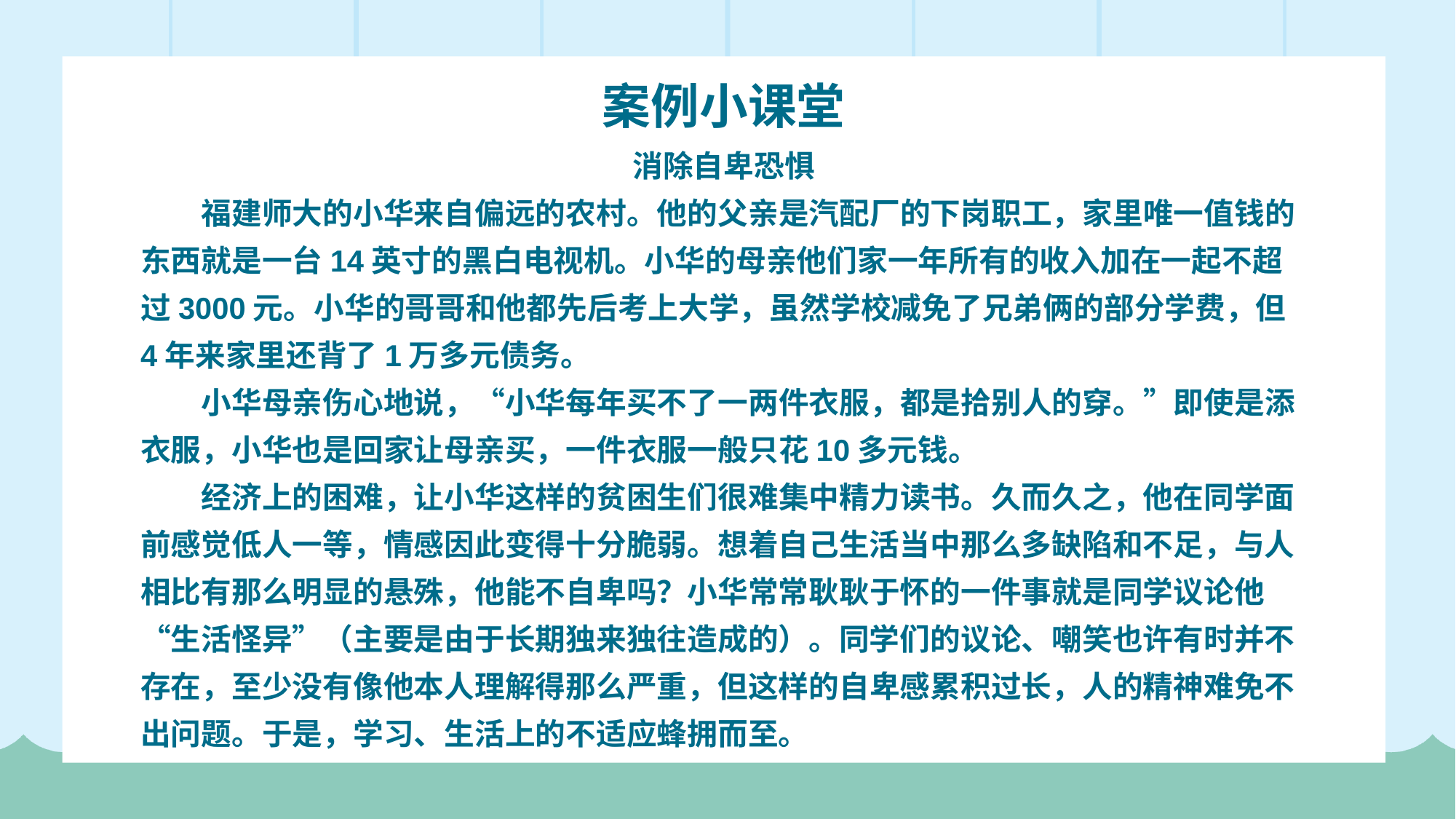

案例小课堂
消除自卑恐惧
　　福建师大的小华来自偏远的农村。他的父亲是汽配厂的下岗职工，家里唯一值钱的东西就是一台14英寸的黑白电视机。小华的母亲他们家一年所有的收入加在一起不超过3000元。小华的哥哥和他都先后考上大学，虽然学校减免了兄弟俩的部分学费，但4年来家里还背了1万多元债务。
　　小华母亲伤心地说，“小华每年买不了一两件衣服，都是拾别人的穿。”即使是添衣服，小华也是回家让母亲买，一件衣服一般只花10多元钱。
　　经济上的困难，让小华这样的贫困生们很难集中精力读书。久而久之，他在同学面前感觉低人一等，情感因此变得十分脆弱。想着自己生活当中那么多缺陷和不足，与人相比有那么明显的悬殊，他能不自卑吗？小华常常耿耿于怀的一件事就是同学议论他“生活怪异”（主要是由于长期独来独往造成的）。同学们的议论、嘲笑也许有时并不存在，至少没有像他本人理解得那么严重，但这样的自卑感累积过长，人的精神难免不出问题。于是，学习、生活上的不适应蜂拥而至。